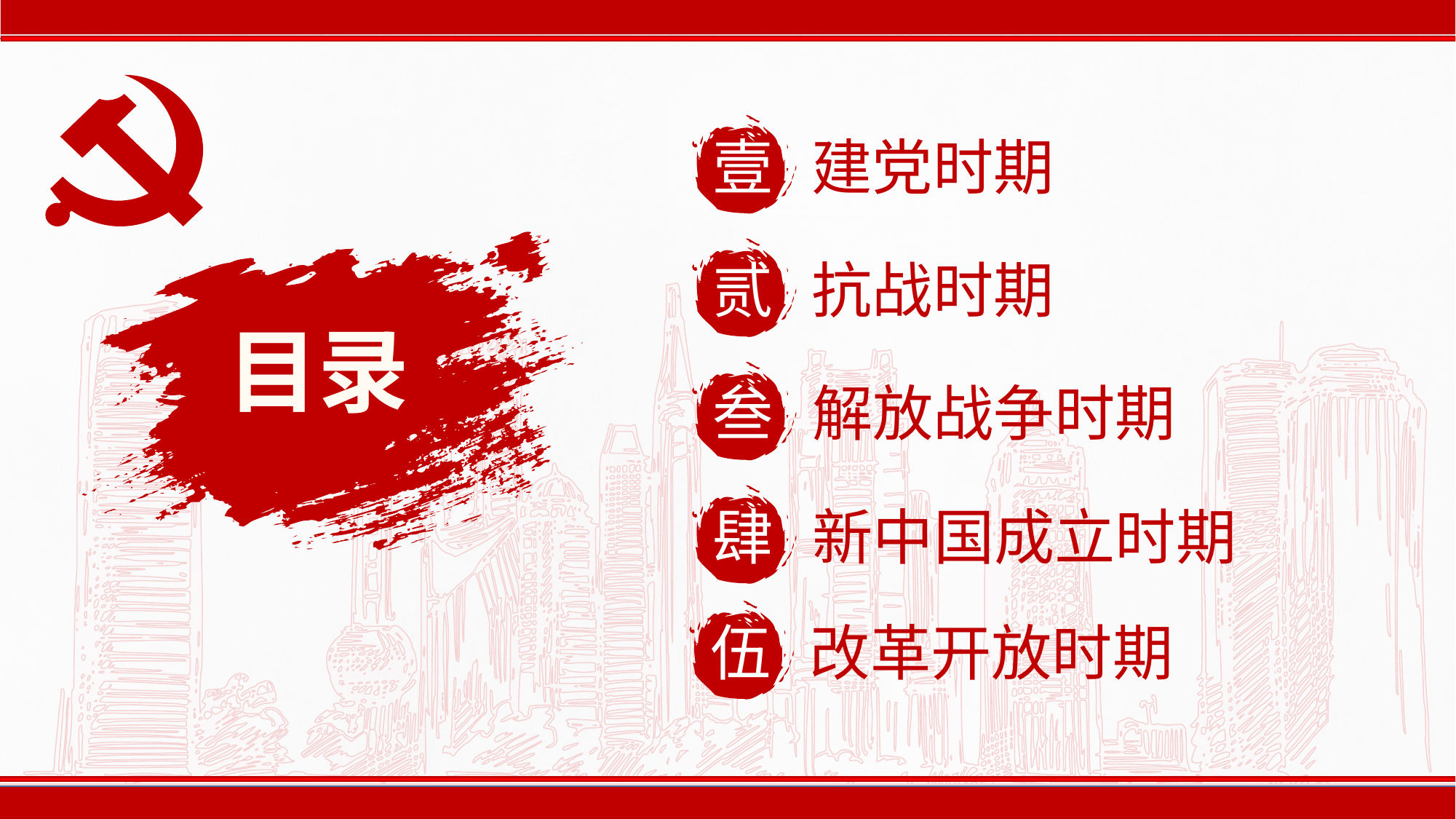

壹
建党时期
贰
抗战时期
目录
叁
解放战争时期
肆
新中国成立时期
伍
改革开放时期